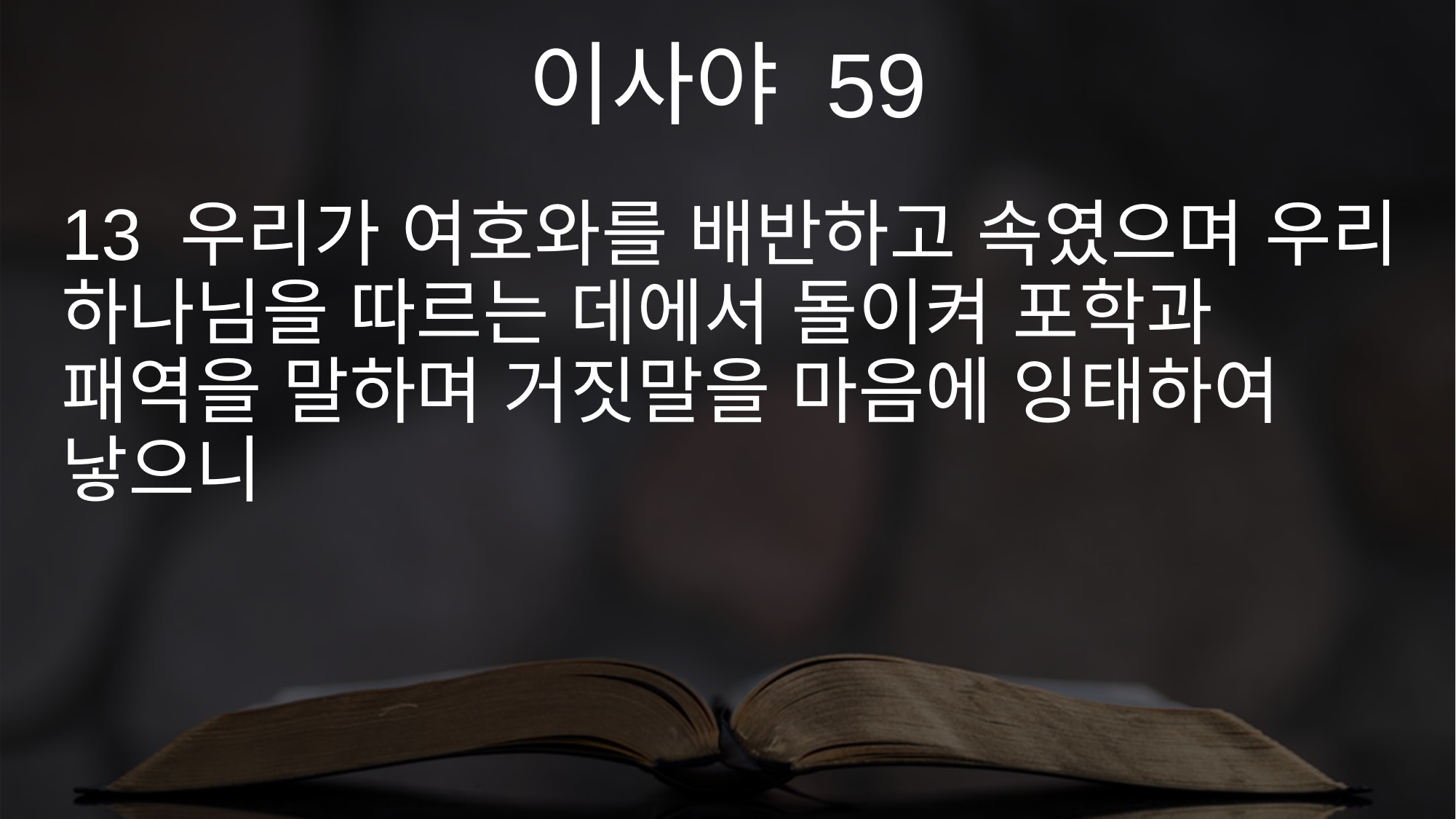

이사야 59
13 우리가 여호와를 배반하고 속였으며 우리 하나님을 따르는 데에서 돌이켜 포학과 패역을 말하며 거짓말을 마음에 잉태하여 낳으니